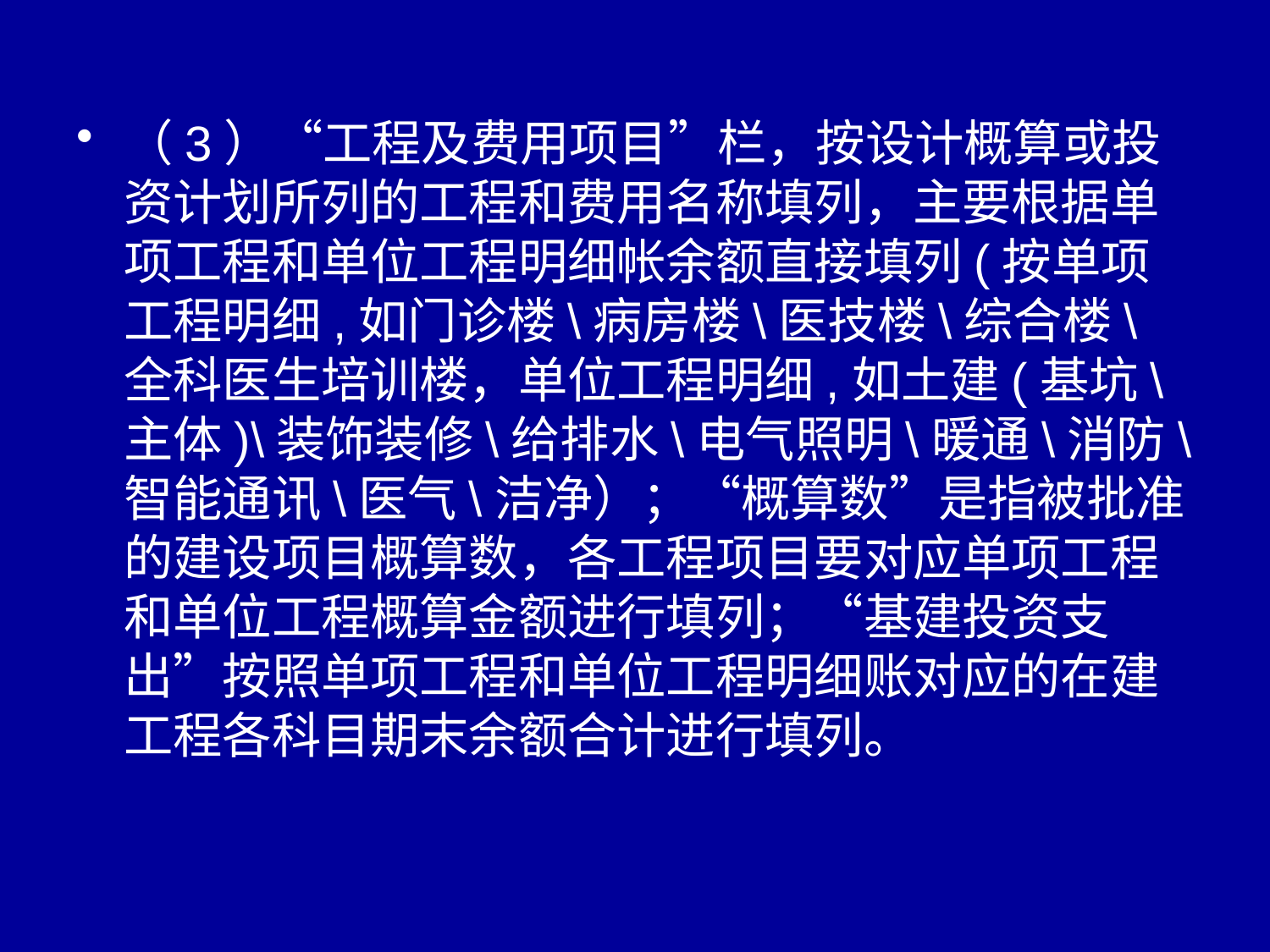

（3）“工程及费用项目”栏，按设计概算或投资计划所列的工程和费用名称填列，主要根据单项工程和单位工程明细帐余额直接填列(按单项工程明细,如门诊楼\病房楼\医技楼\综合楼\全科医生培训楼，单位工程明细,如土建(基坑\主体)\装饰装修\给排水\电气照明\暖通\消防\智能通讯\医气\洁净）；“概算数”是指被批准的建设项目概算数，各工程项目要对应单项工程和单位工程概算金额进行填列；“基建投资支出”按照单项工程和单位工程明细账对应的在建工程各科目期末余额合计进行填列。